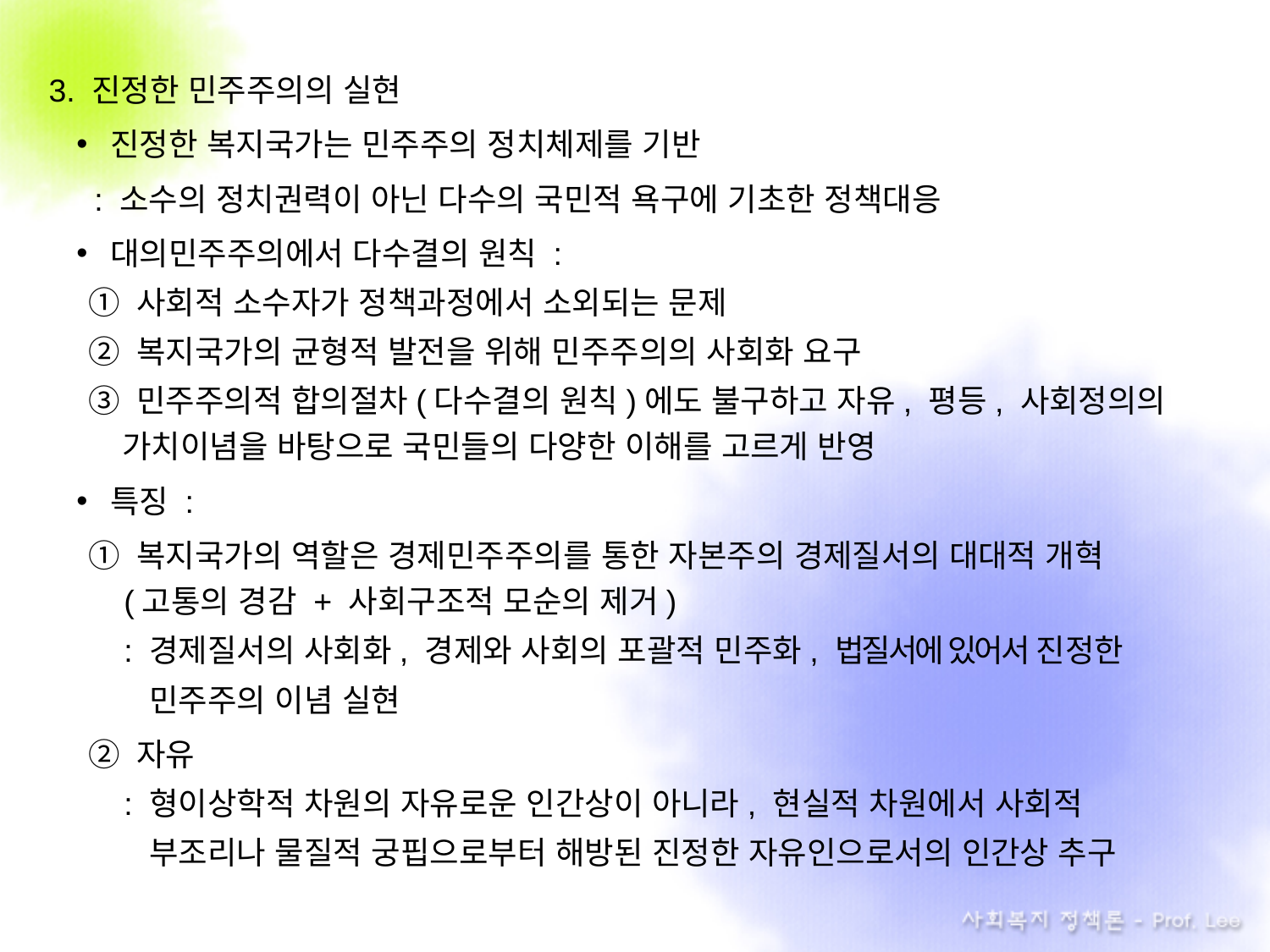

3. 진정한 민주주의의 실현
진정한 복지국가는 민주주의 정치체제를 기반
  : 소수의 정치권력이 아닌 다수의 국민적 욕구에 기초한 정책대응
대의민주주의에서 다수결의 원칙 :
① 사회적 소수자가 정책과정에서 소외되는 문제
② 복지국가의 균형적 발전을 위해 민주주의의 사회화 요구
③ 민주주의적 합의절차(다수결의 원칙)에도 불구하고 자유, 평등, 사회정의의 가치이념을 바탕으로 국민들의 다양한 이해를 고르게 반영
특징 :
① 복지국가의 역할은 경제민주주의를 통한 자본주의 경제질서의 대대적 개혁
    (고통의 경감 + 사회구조적 모순의 제거)
    : 경제질서의 사회화, 경제와 사회의 포괄적 민주화, 법질서에 있어서 진정한
      민주주의 이념 실현
② 자유
    : 형이상학적 차원의 자유로운 인간상이 아니라, 현실적 차원에서 사회적
      부조리나 물질적 궁핍으로부터 해방된 진정한 자유인으로서의 인간상 추구